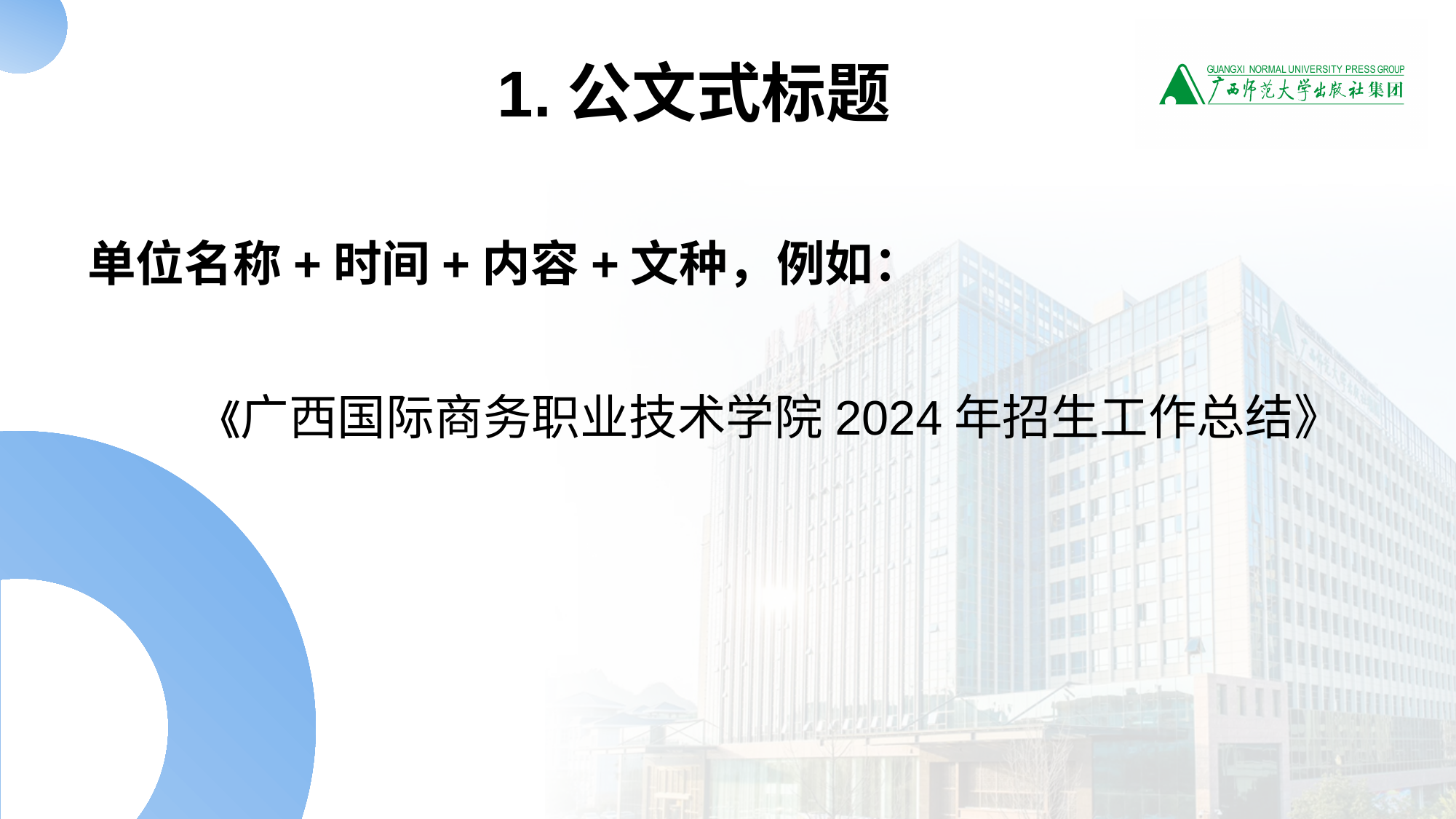

# 1.公文式标题
单位名称+时间+内容+文种，例如：
《广西国际商务职业技术学院2024年招生工作总结》